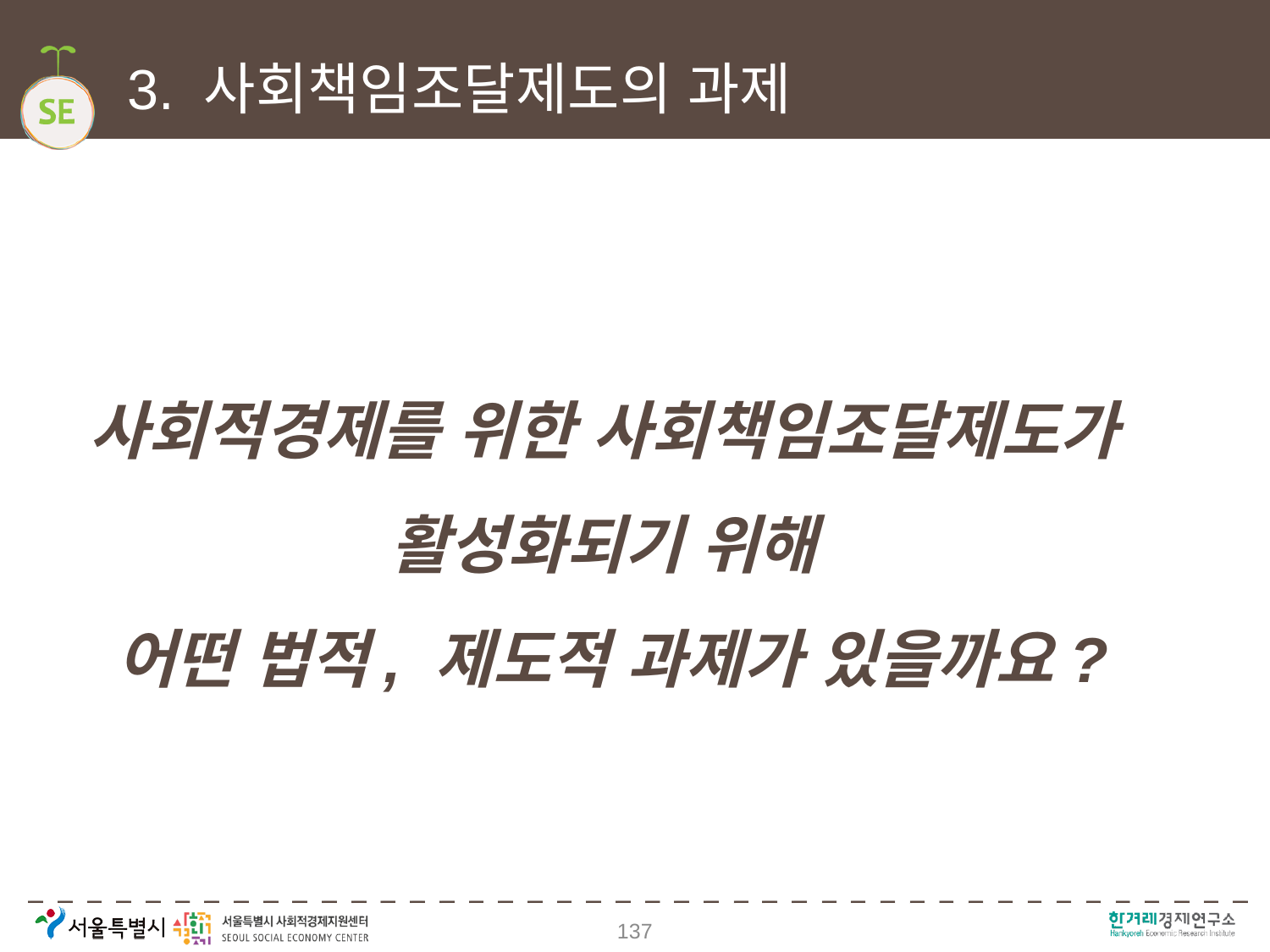

# 3. 사회책임조달제도의 과제
사회적경제를 위한 사회책임조달제도가
활성화되기 위해
어떤 법적, 제도적 과제가 있을까요?
137